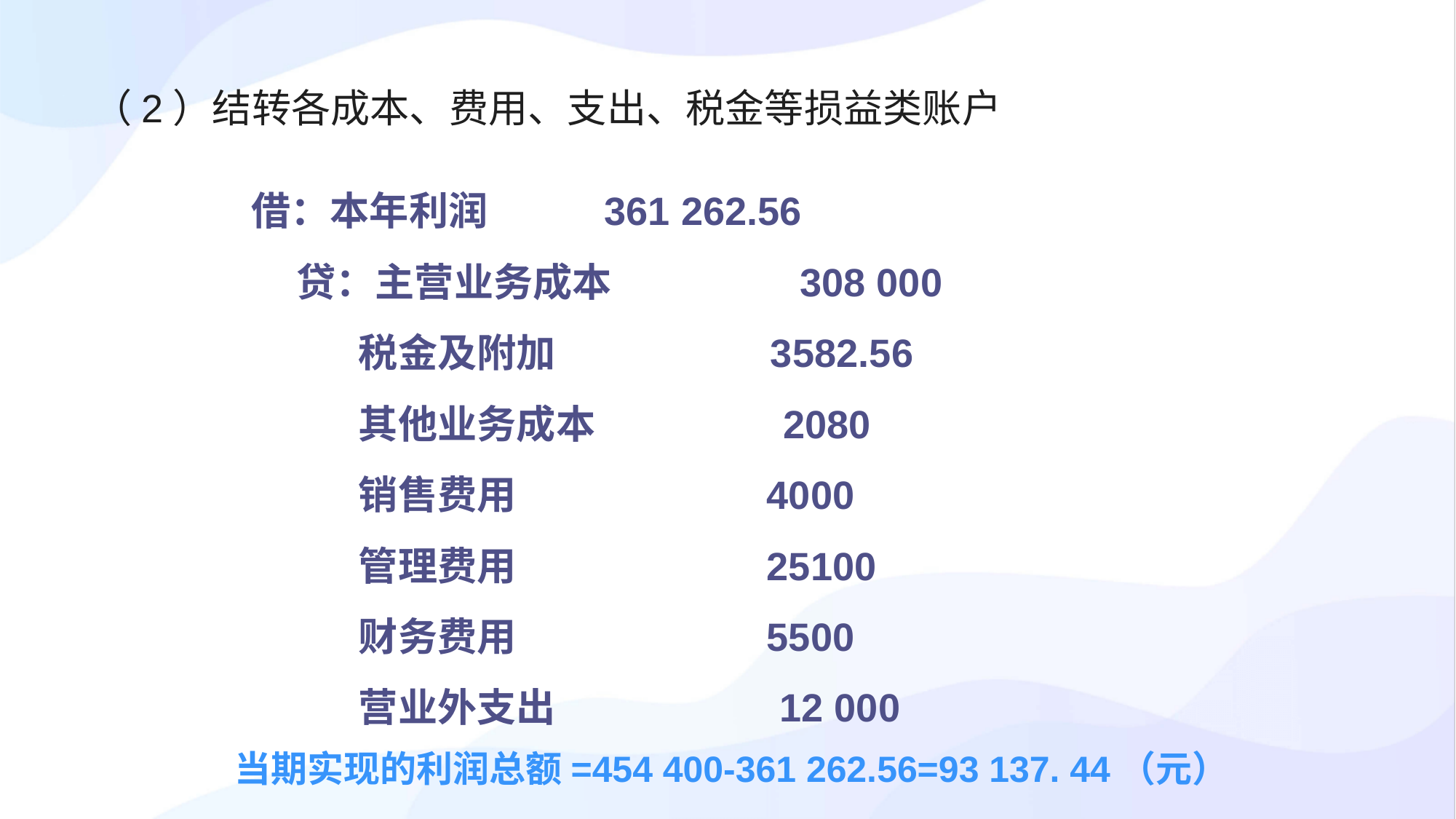

（2）结转各成本、费用、支出、税金等损益类账户
借：本年利润            361 262.56
    贷：主营业务成本                    308 000
           税金及附加                       3582.56
           其他业务成本                    2080
           销售费用                           4000
           管理费用                           25100
           财务费用                           5500
           营业外支出                        12 000
当期实现的利润总额=454 400-361 262.56=93 137. 44（元）